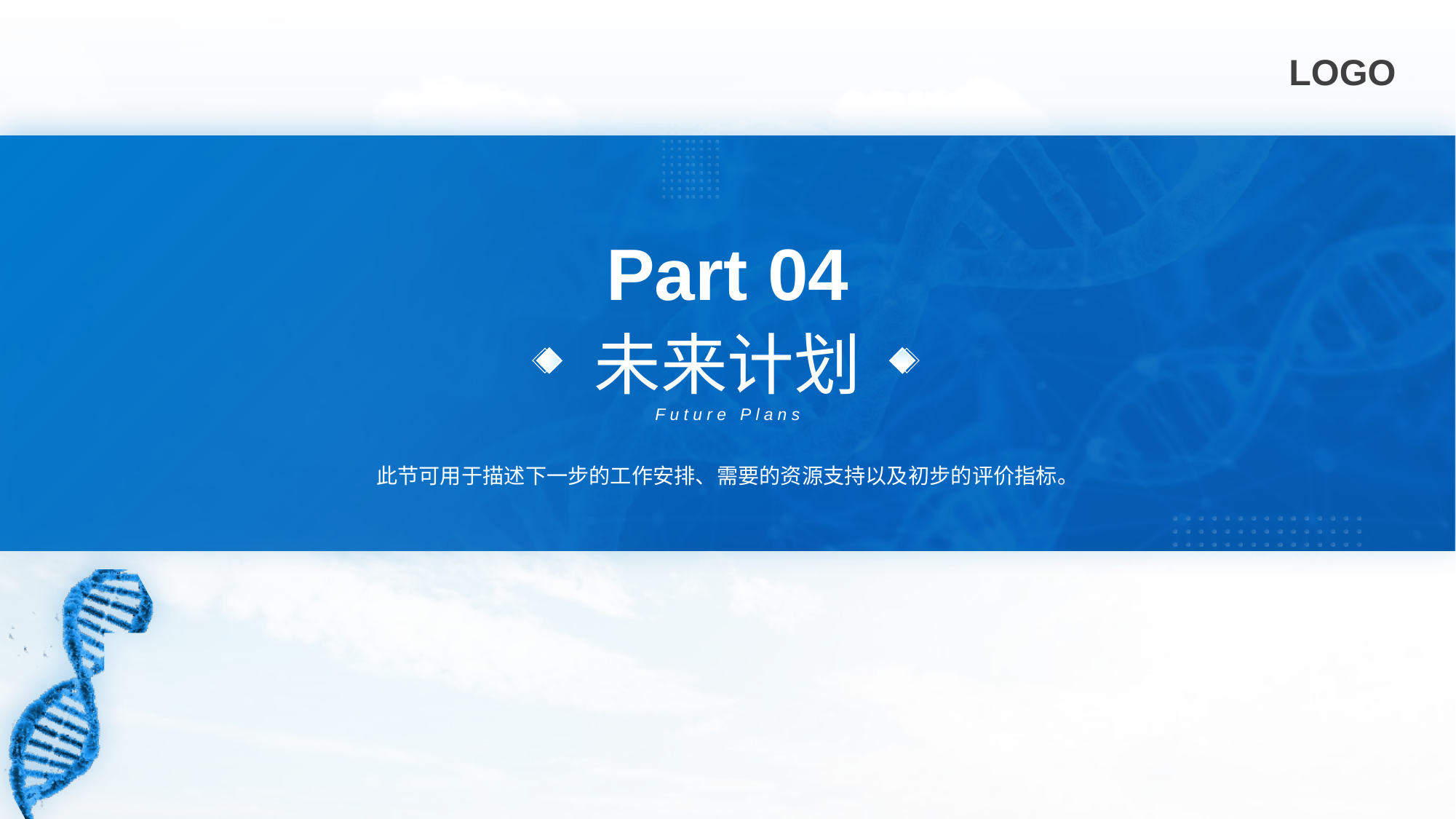

Part 04
未来计划

Future Plans
此节可用于描述下一步的工作安排、需要的资源支持以及初步的评价指标。